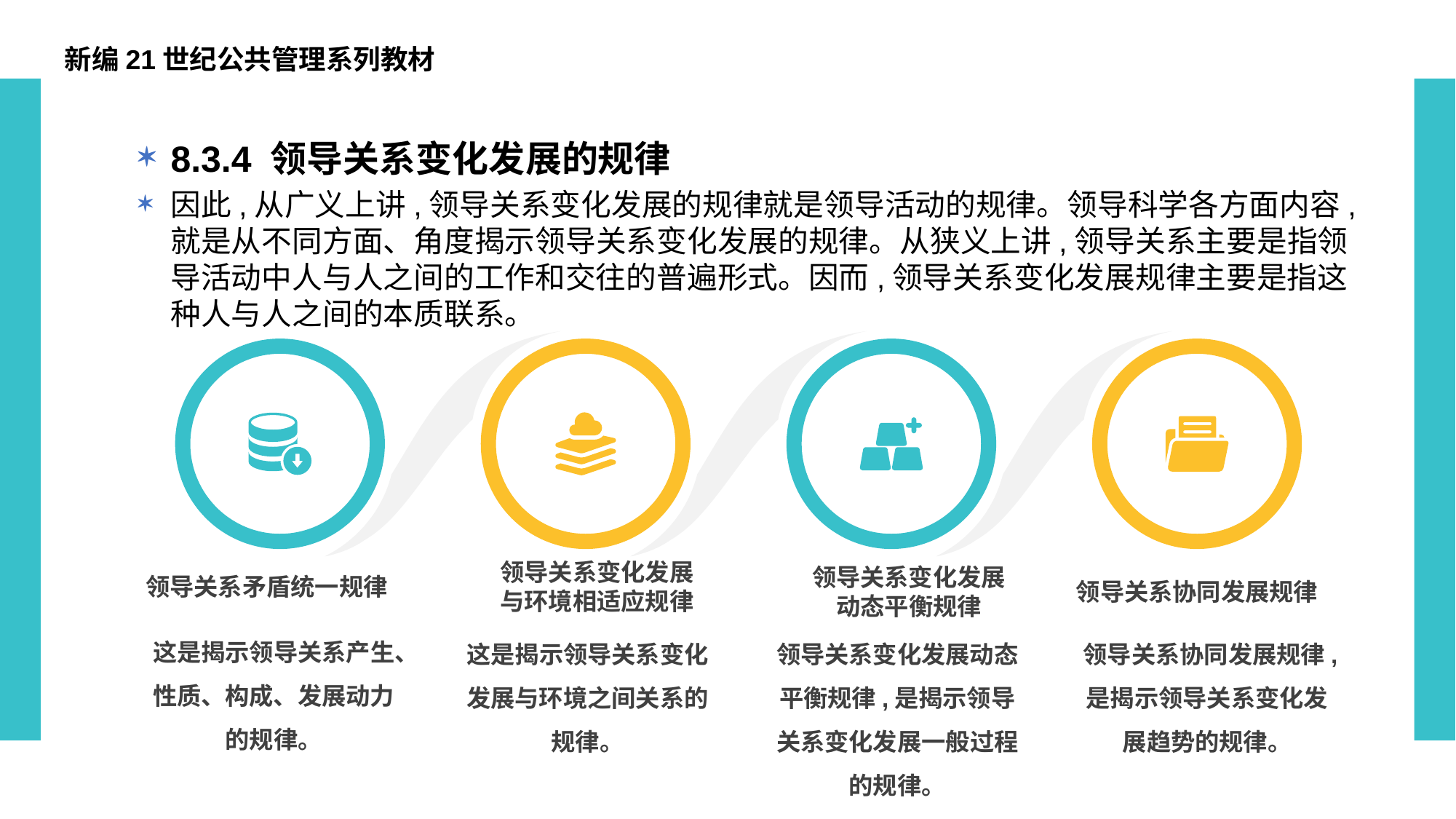

新编21世纪公共管理系列教材
8.3.4 领导关系变化发展的规律
因此,从广义上讲,领导关系变化发展的规律就是领导活动的规律。领导科学各方面内容,就是从不同方面、角度揭示领导关系变化发展的规律。从狭义上讲,领导关系主要是指领导活动中人与人之间的工作和交往的普遍形式。因而,领导关系变化发展规律主要是指这种人与人之间的本质联系。

领导关系变化发展
与环境相适应规律
领导关系变化发展
动态平衡规律
领导关系矛盾统一规律
领导关系协同发展规律
这是揭示领导关系产生、性质、构成、发展动力的规律。
这是揭示领导关系变化发展与环境之间关系的规律。
领导关系变化发展动态平衡规律,是揭示领导关系变化发展一般过程的规律。
领导关系协同发展规律,是揭示领导关系变化发展趋势的规律。